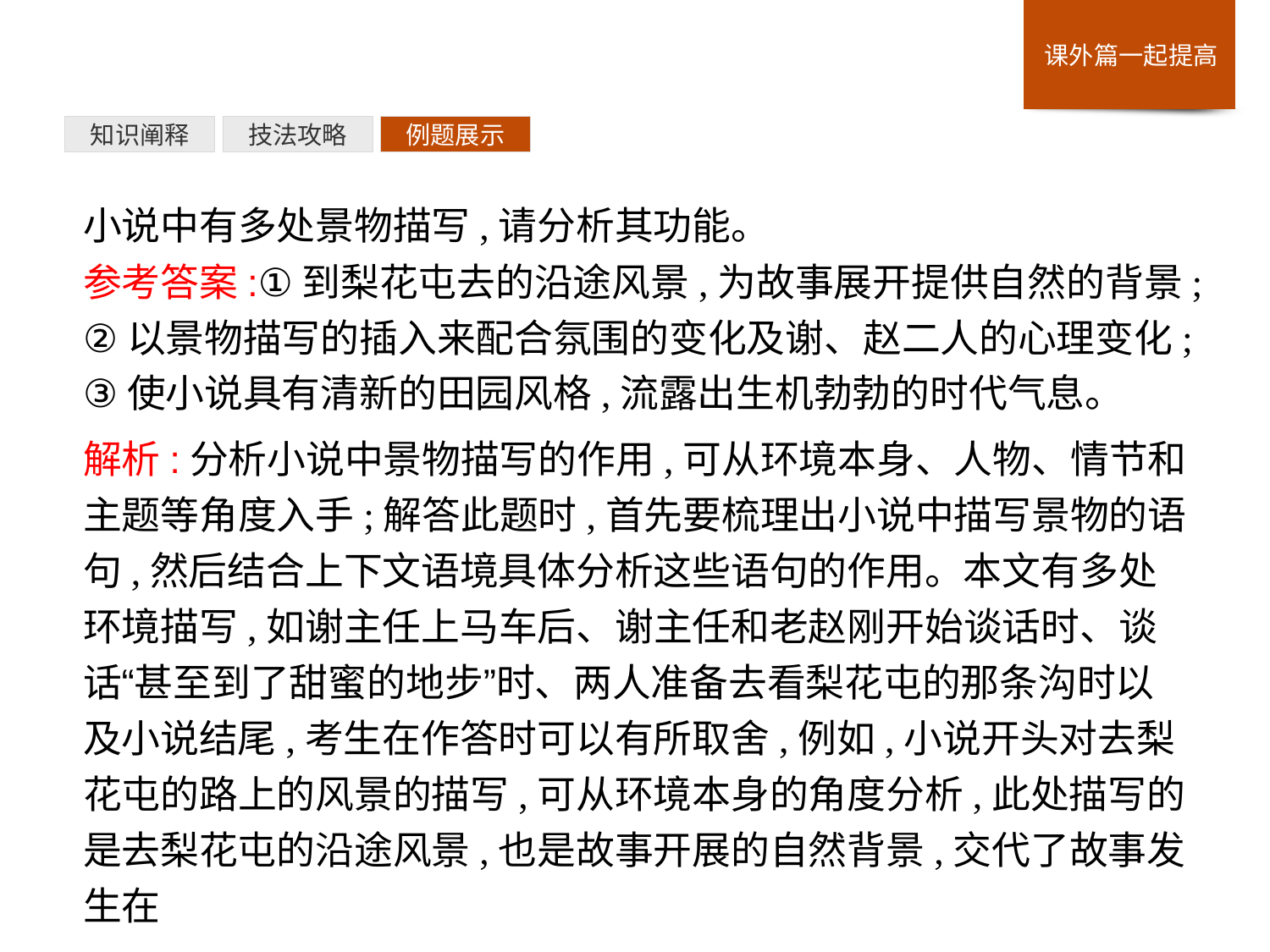

例题展示
技法攻略
知识阐释
小说中有多处景物描写,请分析其功能。
参考答案:①到梨花屯去的沿途风景,为故事展开提供自然的背景;②以景物描写的插入来配合氛围的变化及谢、赵二人的心理变化;③使小说具有清新的田园风格,流露出生机勃勃的时代气息。
解析:分析小说中景物描写的作用,可从环境本身、人物、情节和主题等角度入手;解答此题时,首先要梳理出小说中描写景物的语句,然后结合上下文语境具体分析这些语句的作用。本文有多处环境描写,如谢主任上马车后、谢主任和老赵刚开始谈话时、谈话“甚至到了甜蜜的地步”时、两人准备去看梨花屯的那条沟时以及小说结尾,考生在作答时可以有所取舍,例如,小说开头对去梨花屯的路上的风景的描写,可从环境本身的角度分析,此处描写的是去梨花屯的沿途风景,也是故事开展的自然背景,交代了故事发生在